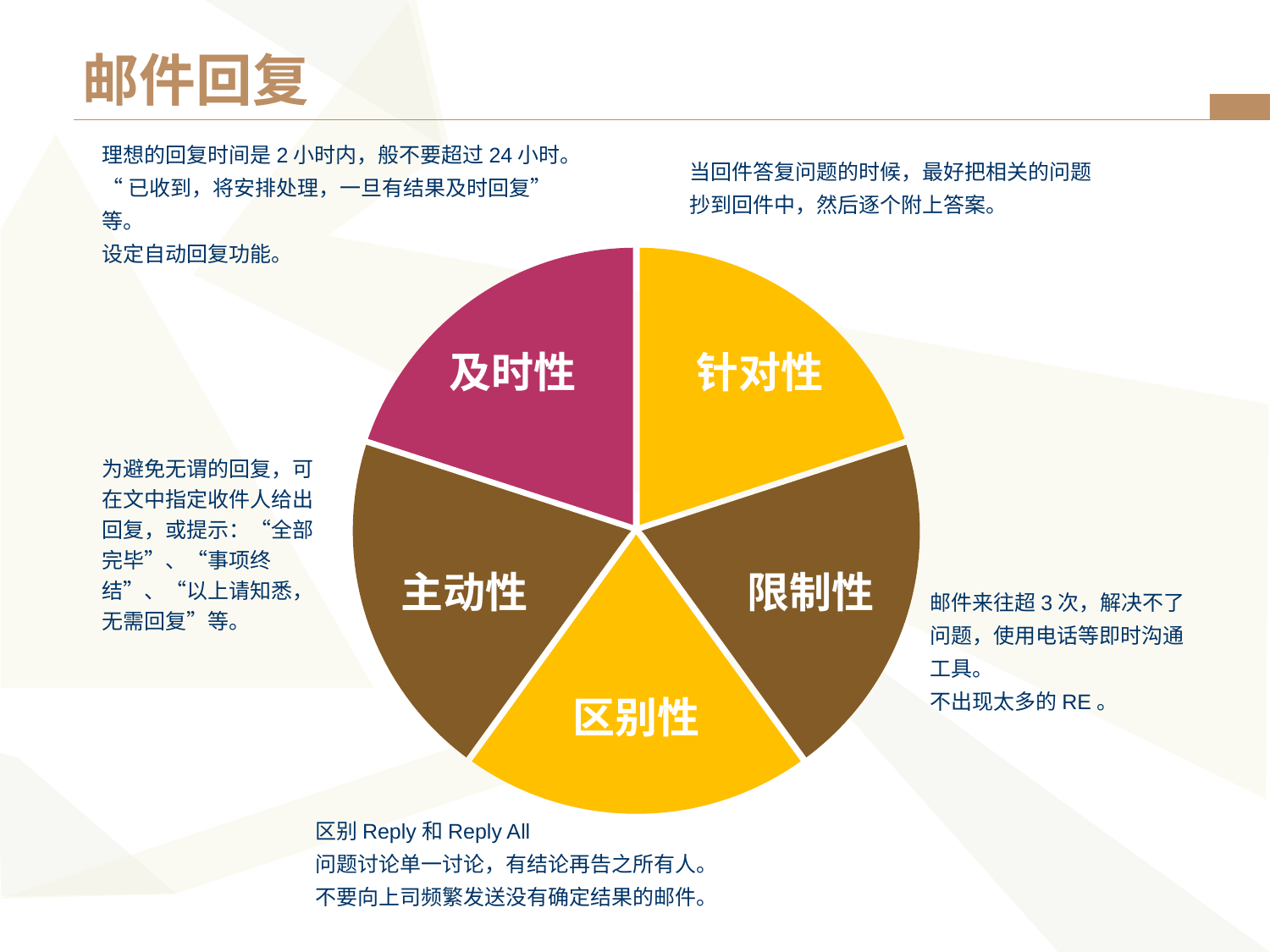

# 邮件回复
理想的回复时间是2小时内，般不要超过24小时。
“已收到，将安排处理，一旦有结果及时回复”等。
设定自动回复功能。
当回件答复问题的时候，最好把相关的问题
抄到回件中，然后逐个附上答案。
及时性
针对性
为避免无谓的回复，可在文中指定收件人给出回复，或提示：“全部完毕”、“事项终结”、“以上请知悉，无需回复”等。
主动性
限制性
区别性
邮件来往超3次，解决不了问题，使用电话等即时沟通工具。
不出现太多的RE。
区别Reply和Reply All
问题讨论单一讨论，有结论再告之所有人。
不要向上司频繁发送没有确定结果的邮件。